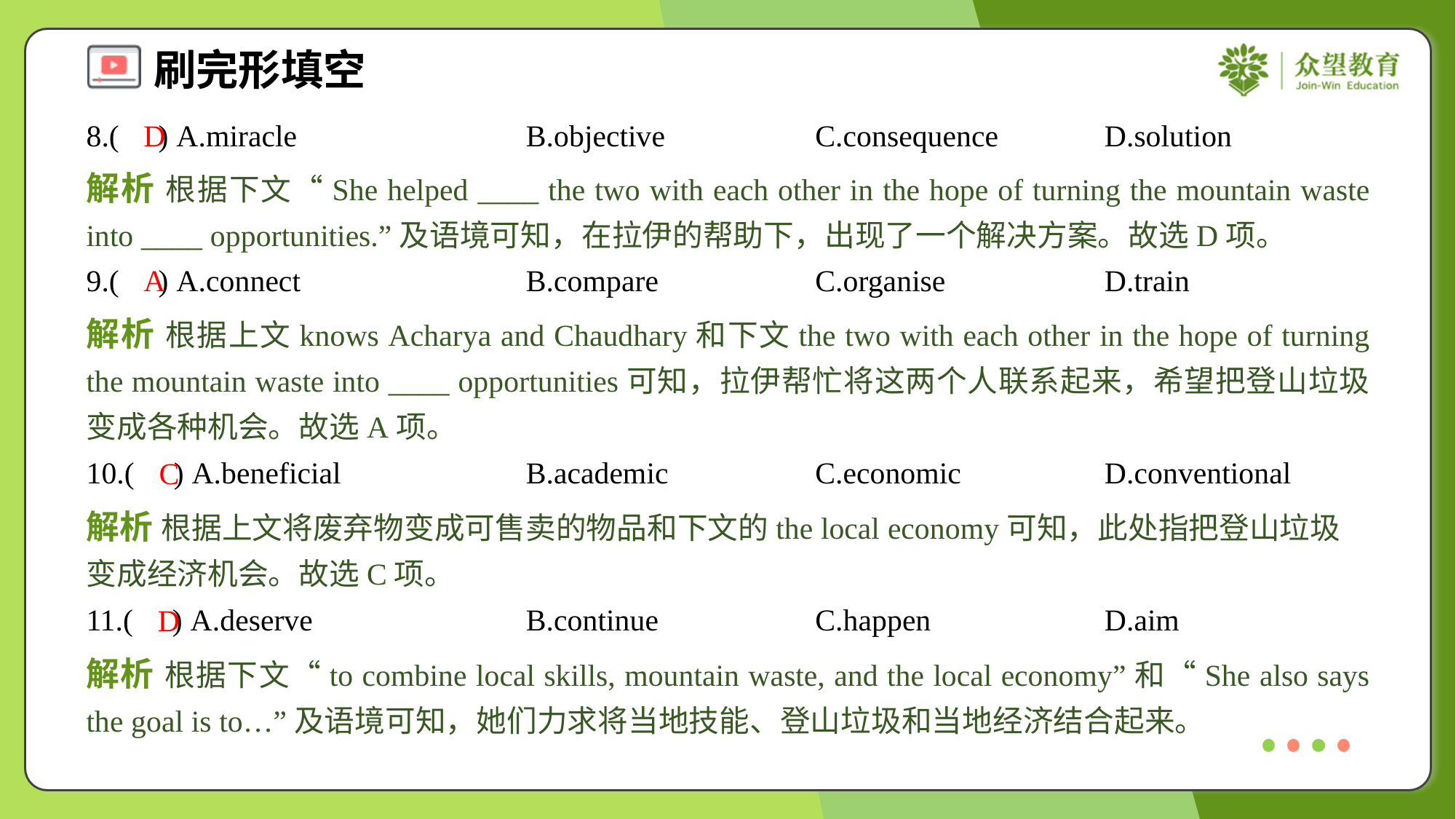

8.(     ) A.miracle	B.objective	C.consequence	D.solution
D
解析 根据下文“She helped ____ the two with each other in the hope of turning the mountain waste into ____ opportunities.”及语境可知，在拉伊的帮助下，出现了一个解决方案。故选D项。
9.(     ) A.connect	B.compare	C.organise	D.train
A
解析 根据上文knows Acharya and Chaudhary和下文the two with each other in the hope of turning the mountain waste into ____ opportunities可知，拉伊帮忙将这两个人联系起来，希望把登山垃圾变成各种机会。故选A项。
10.(     ) A.beneficial	B.academic	C.economic	D.conventional
C
解析 根据上文将废弃物变成可售卖的物品和下文的the local economy可知，此处指把登山垃圾变成经济机会。故选C项。
11.(     ) A.deserve	B.continue	C.happen	D.aim
D
解析 根据下文“to combine local skills, mountain waste, and the local economy”和“She also says the goal is to…”及语境可知，她们力求将当地技能、登山垃圾和当地经济结合起来。